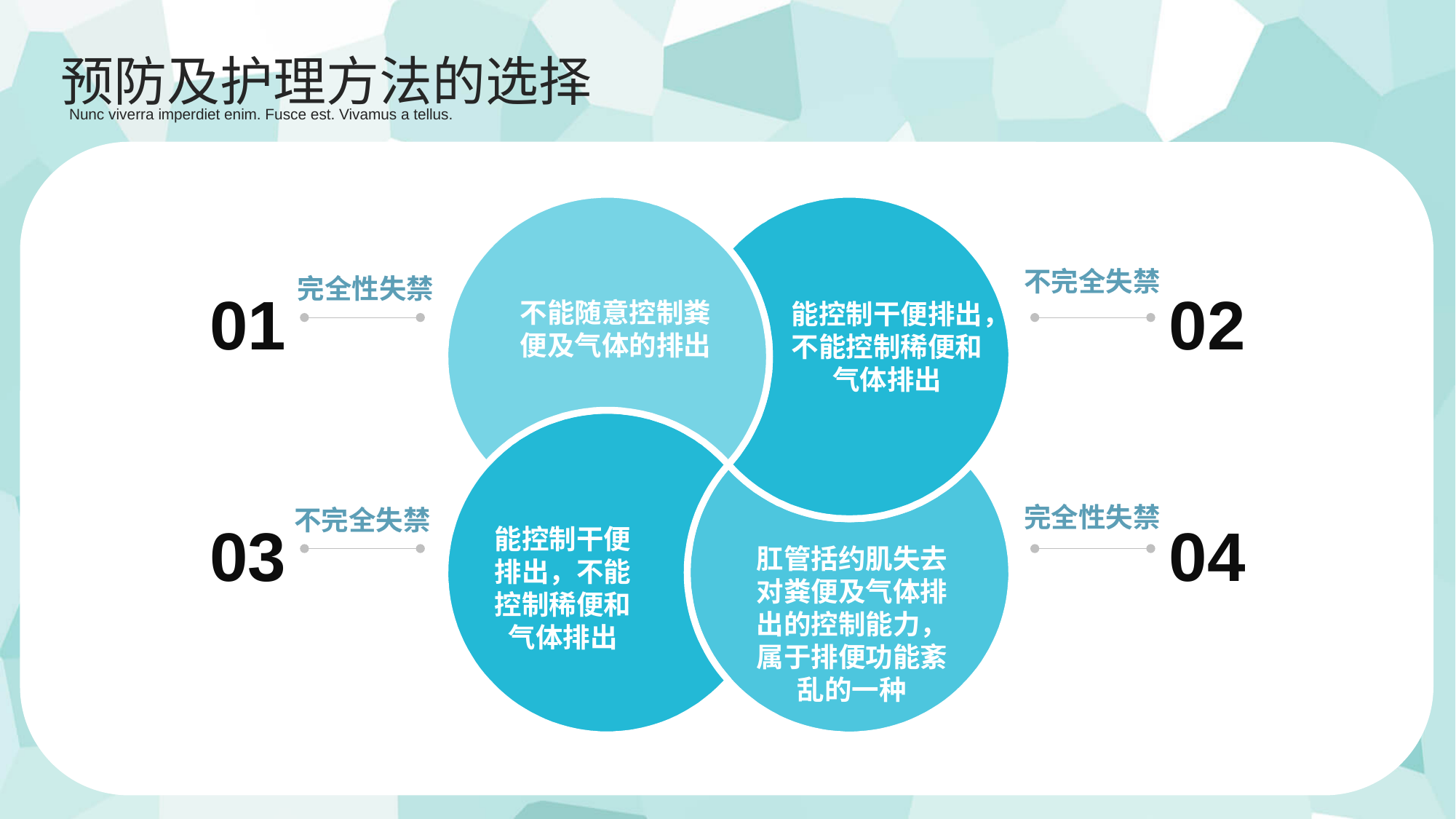

预防及护理方法的选择
  Nunc viverra imperdiet enim. Fusce est. Vivamus a tellus.

01
02

03
04
不完全失禁
完全性失禁
不能随意控制粪便及气体的排出
能控制干便排出，不能控制稀便和气体排出
完全性失禁
不完全失禁
能控制干便排出，不能控制稀便和气体排出
肛管括约肌失去对粪便及气体排出的控制能力，属于排便功能紊乱的一种